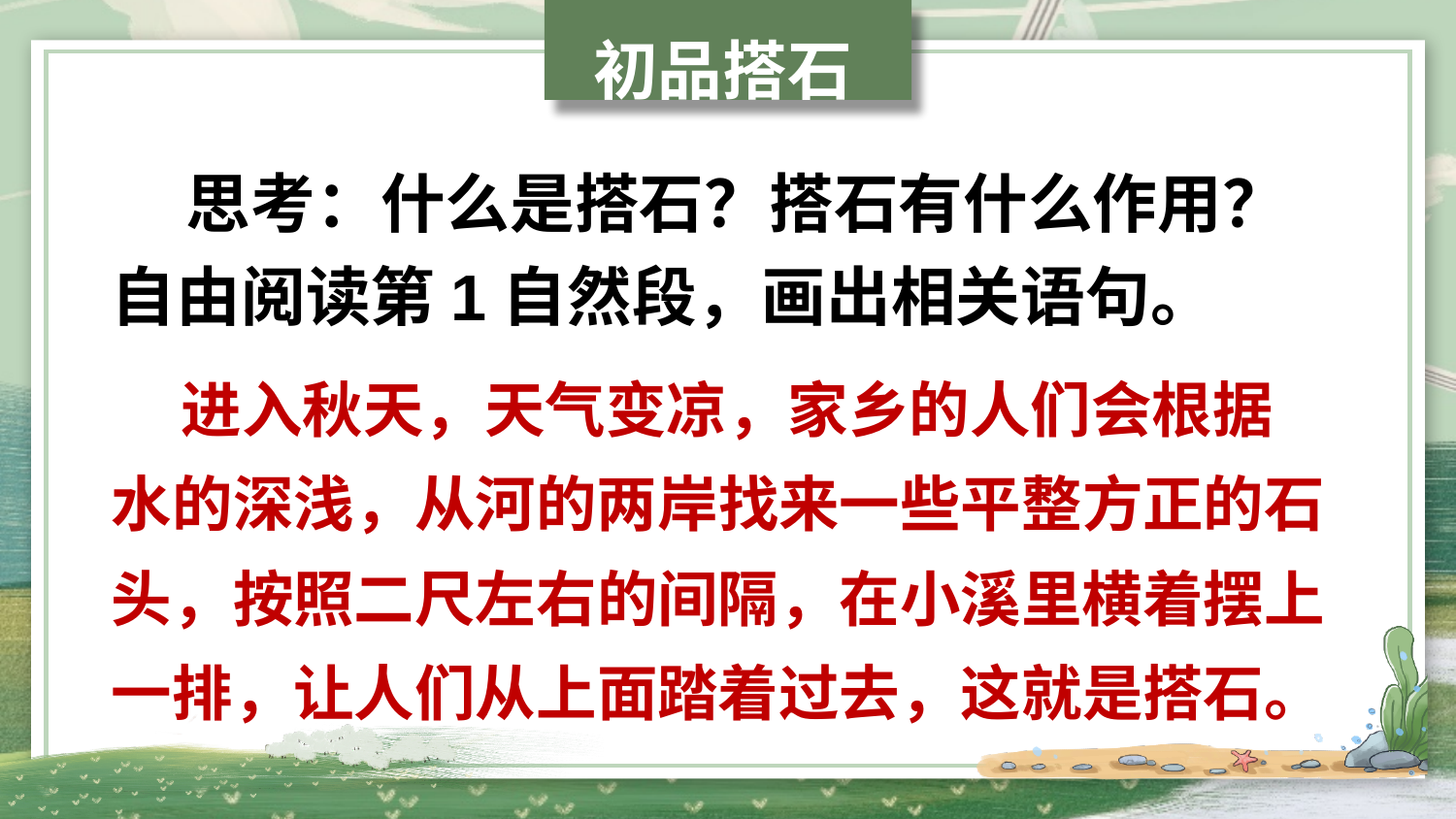

初品搭石
    思考：什么是搭石？搭石有什么作用？自由阅读第1自然段，画出相关语句。
    进入秋天，天气变凉，家乡的人们会根据水的深浅，从河的两岸找来一些平整方正的石头，按照二尺左右的间隔，在小溪里横着摆上一排，让人们从上面踏着过去，这就是搭石。